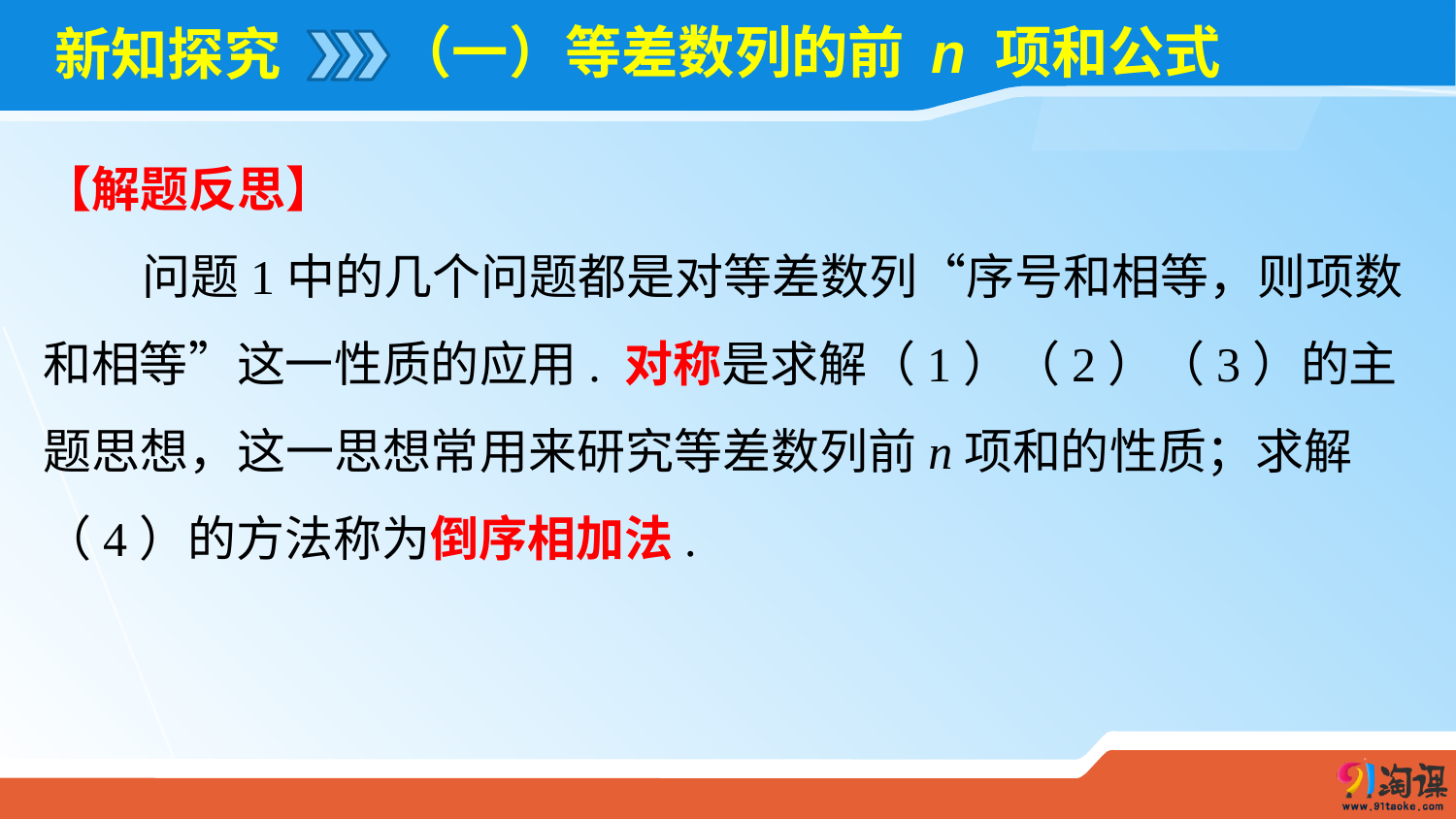

（一）等差数列的前 n 项和公式
# 新知探究
【解题反思】
        问题1中的几个问题都是对等差数列“序号和相等，则项数和相等”这一性质的应用. 对称是求解（1）（2）（3）的主题思想，这一思想常用来研究等差数列前n项和的性质；求解（4）的方法称为倒序相加法.